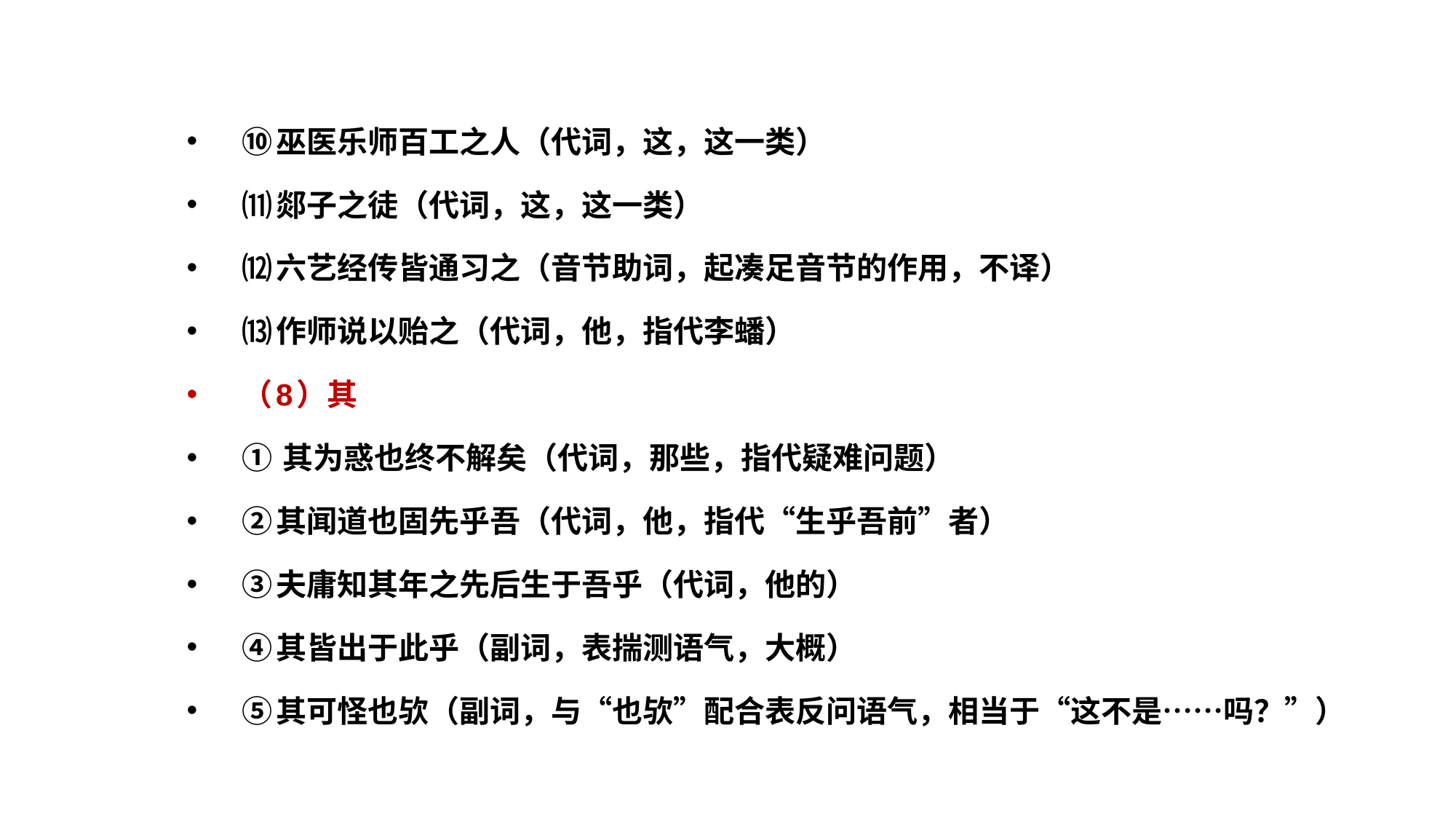

⑩巫医乐师百工之人（代词，这，这一类）
⑾郯子之徒（代词，这，这一类）
⑿六艺经传皆通习之（音节助词，起凑足音节的作用，不译）
⒀作师说以贻之（代词，他，指代李蟠）
（8）其
① 其为惑也终不解矣（代词，那些，指代疑难问题）
②其闻道也固先乎吾（代词，他，指代“生乎吾前”者）
③夫庸知其年之先后生于吾乎（代词，他的）
④其皆出于此乎（副词，表揣测语气，大概）
⑤其可怪也欤（副词，与“也欤”配合表反问语气，相当于“这不是……吗？”）